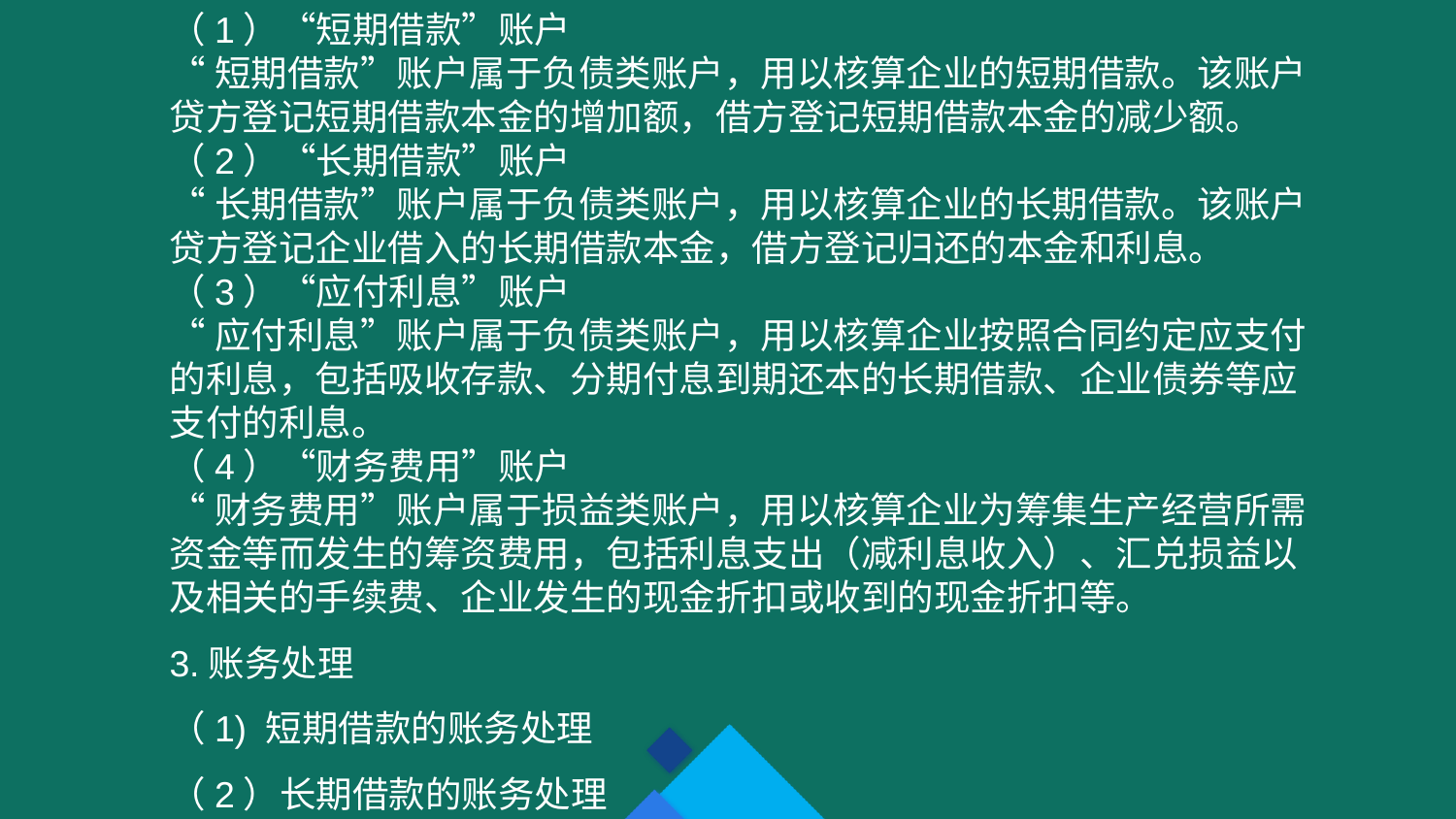

（1）“短期借款”账户
“短期借款”账户属于负债类账户，用以核算企业的短期借款。该账户贷方登记短期借款本金的增加额，借方登记短期借款本金的减少额。
（2）“长期借款”账户
“长期借款”账户属于负债类账户，用以核算企业的长期借款。该账户贷方登记企业借入的长期借款本金，借方登记归还的本金和利息。
（3）“应付利息”账户
“应付利息”账户属于负债类账户，用以核算企业按照合同约定应支付的利息，包括吸收存款、分期付息到期还本的长期借款、企业债券等应支付的利息。
（4）“财务费用”账户
“财务费用”账户属于损益类账户，用以核算企业为筹集生产经营所需资金等而发生的筹资费用，包括利息支出（减利息收入）、汇兑损益以及相关的手续费、企业发生的现金折扣或收到的现金折扣等。
3.账务处理
（1) 短期借款的账务处理
（2）长期借款的账务处理